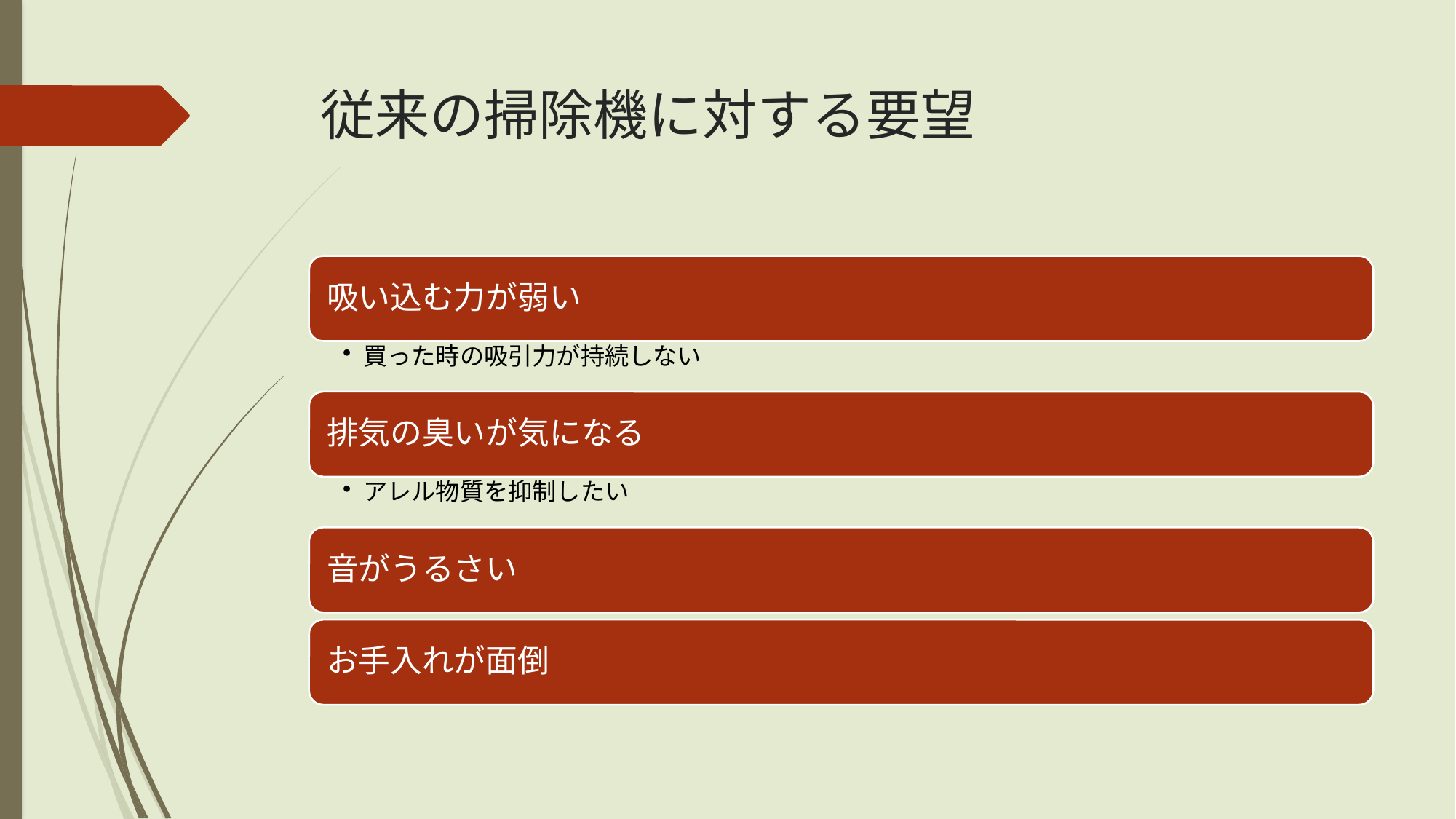

# 従来の掃除機に対する要望
吸い込む力が弱い
買った時の吸引力が持続しない
排気の臭いが気になる
アレル物質を抑制したい
音がうるさい
お手入れが面倒